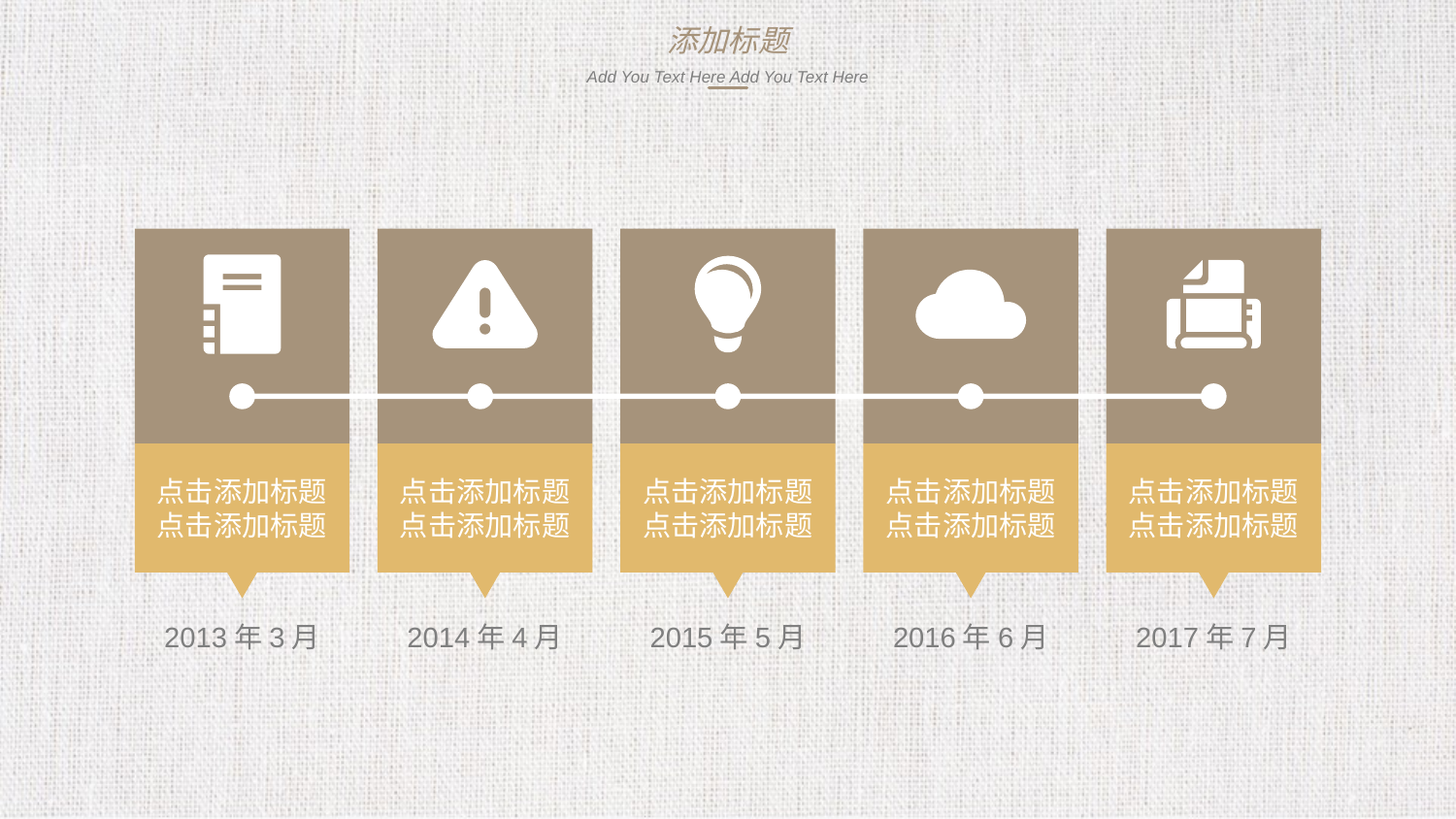

添加标题
Add You Text Here Add You Text Here

点击添加标题
点击添加标题
点击添加标题
点击添加标题
点击添加标题
点击添加标题
点击添加标题
点击添加标题
点击添加标题
点击添加标题

2013年3月
2014年4月
2015年5月
2016年6月
2017年7月